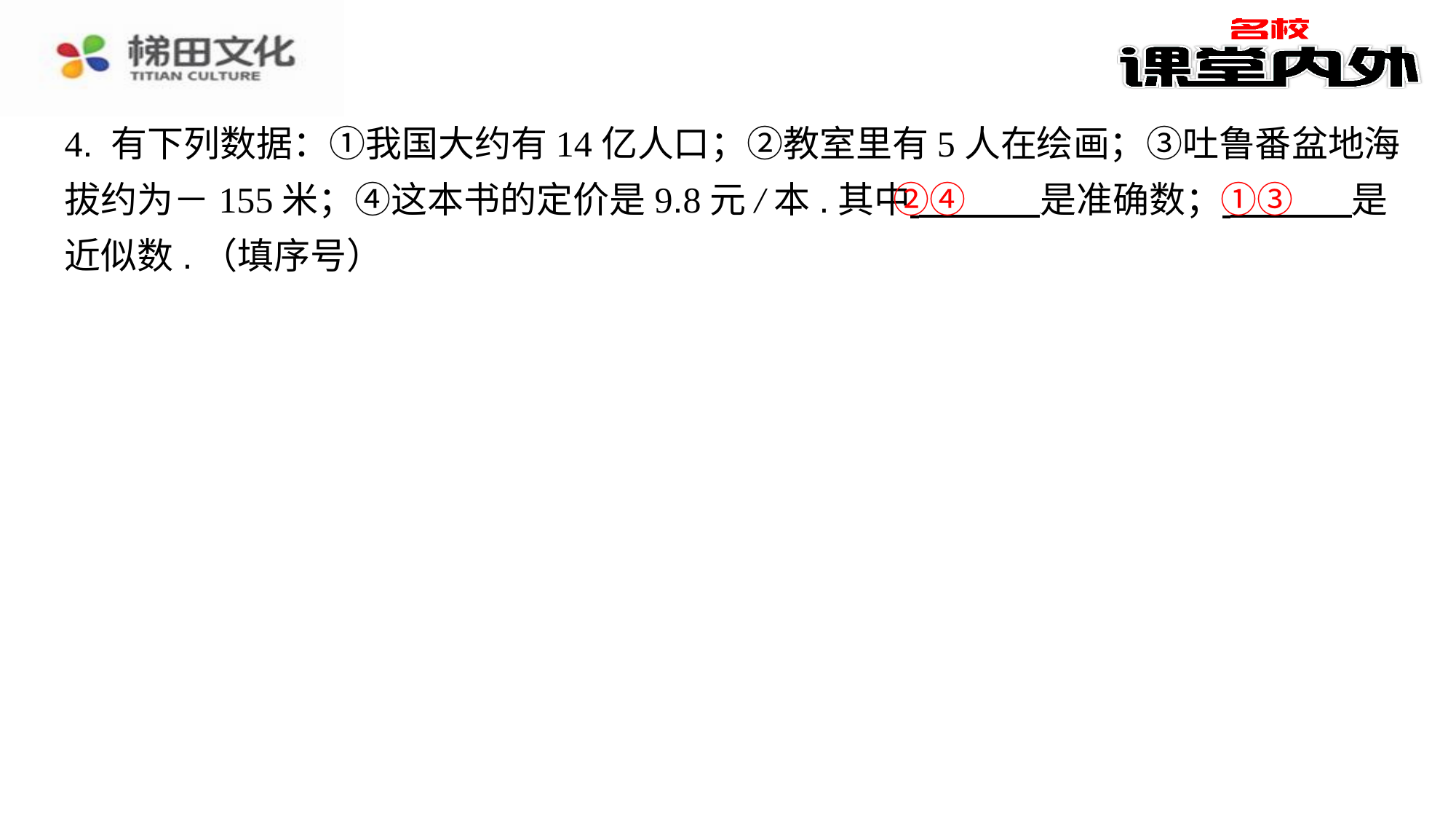

4. 有下列数据：①我国大约有14亿人口；②教室里有5人在绘画；③吐鲁番盆地海
拔约为－155米；④这本书的定价是9.8元/本.其中                    是准确数；                    ⁠是
近似数.（填序号）
②④
①③